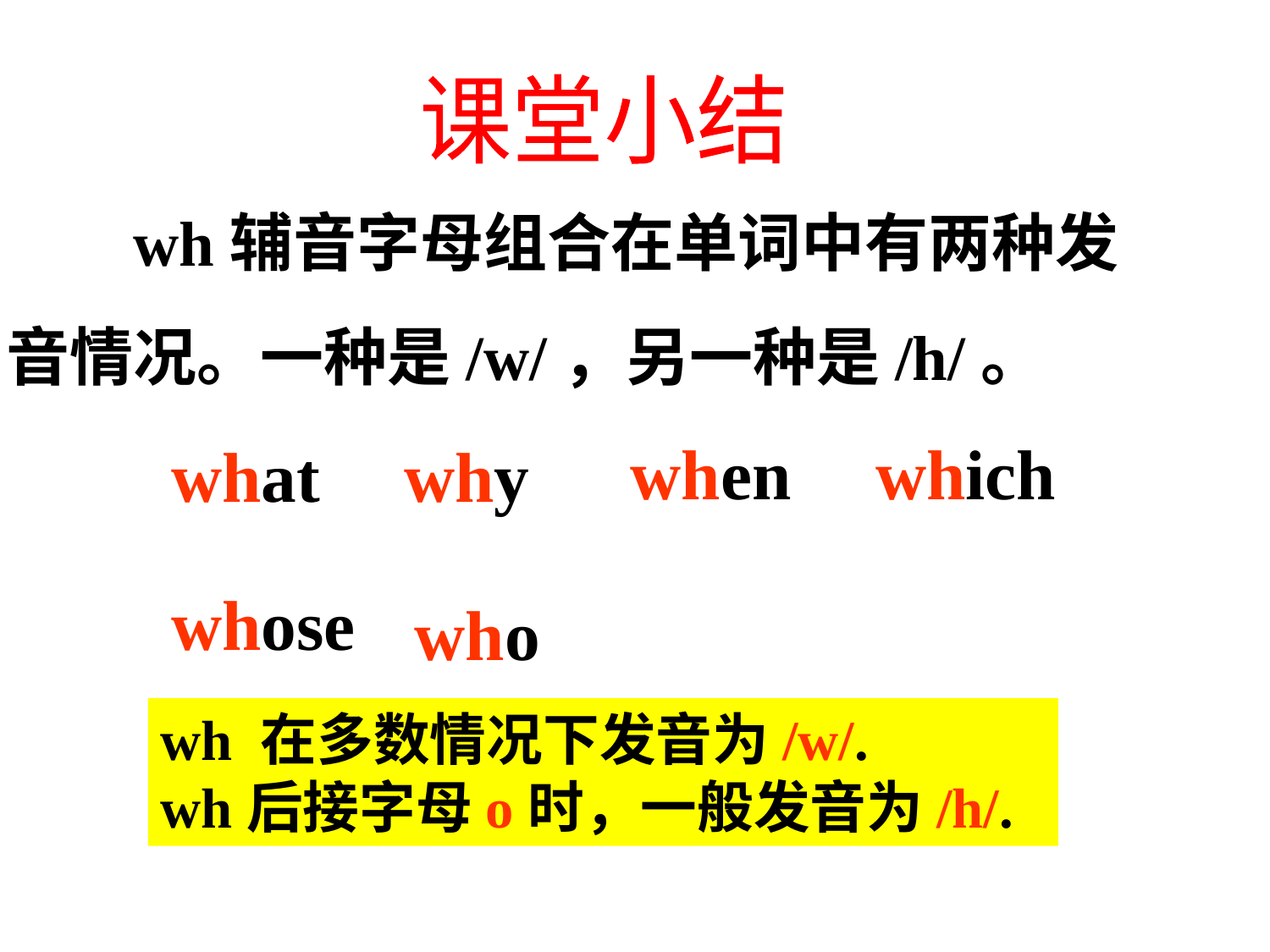

课堂小结
        wh辅音字母组合在单词中有两种发
音情况。一种是/w/，另一种是/h/。
when
which
what
why
whose
who
wh 在多数情况下发音为/w/.
wh后接字母o时，一般发音为/h/.